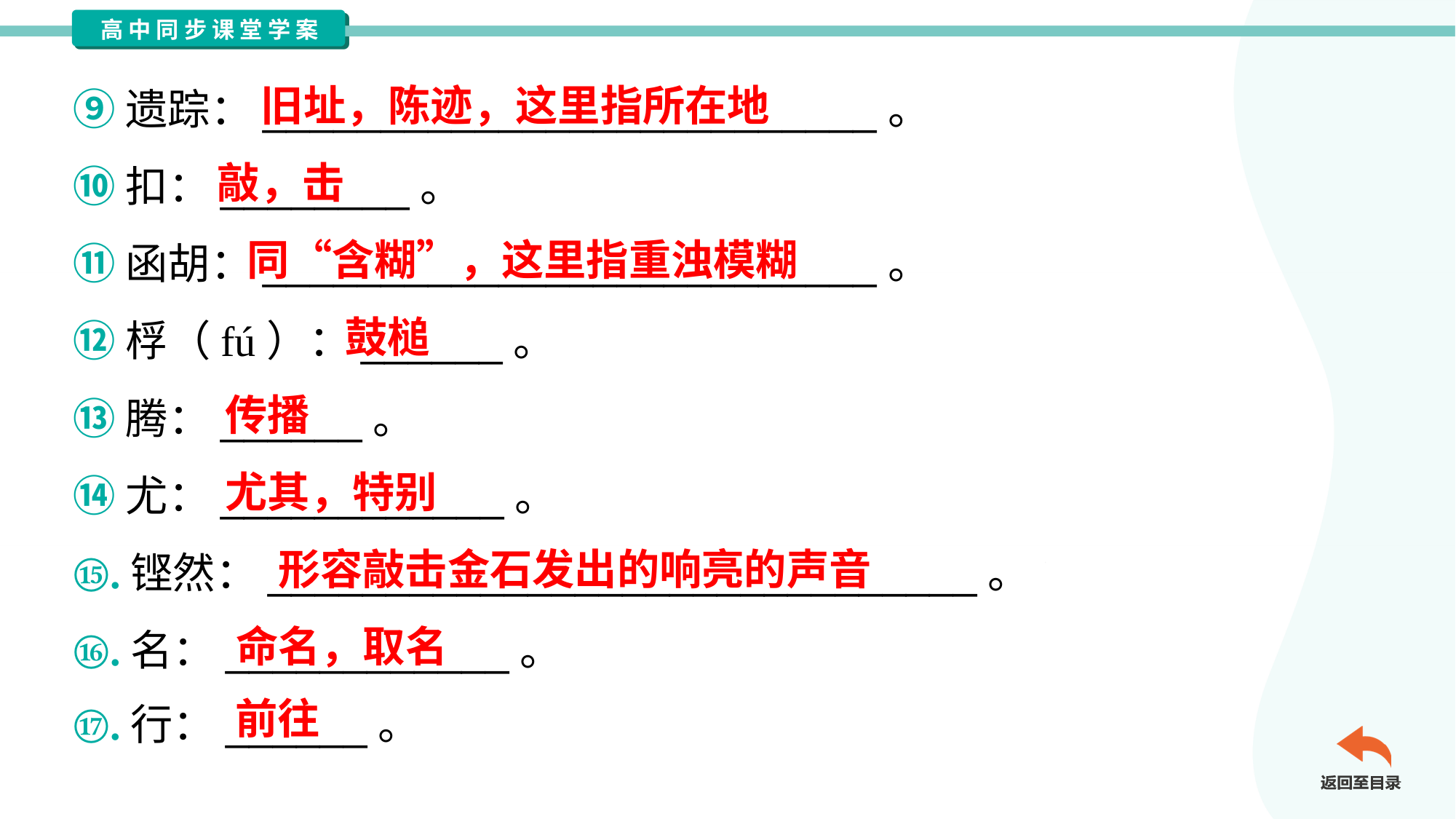

旧址，陈迹，这里指所在地
⑨遗踪：__________________________。
⑩扣：________。
⑪函胡：__________________________。
⑫桴（fú）：______。
⑬腾：______。
⑭尤：____________。
⑮.铿然：______________________________。
⑯.名：____________。
⑰.行：______。
敲，击
同“含糊”，这里指重浊模糊
鼓槌
传播
尤其，特别
形容敲击金石发出的响亮的声音
命名，取名
前往